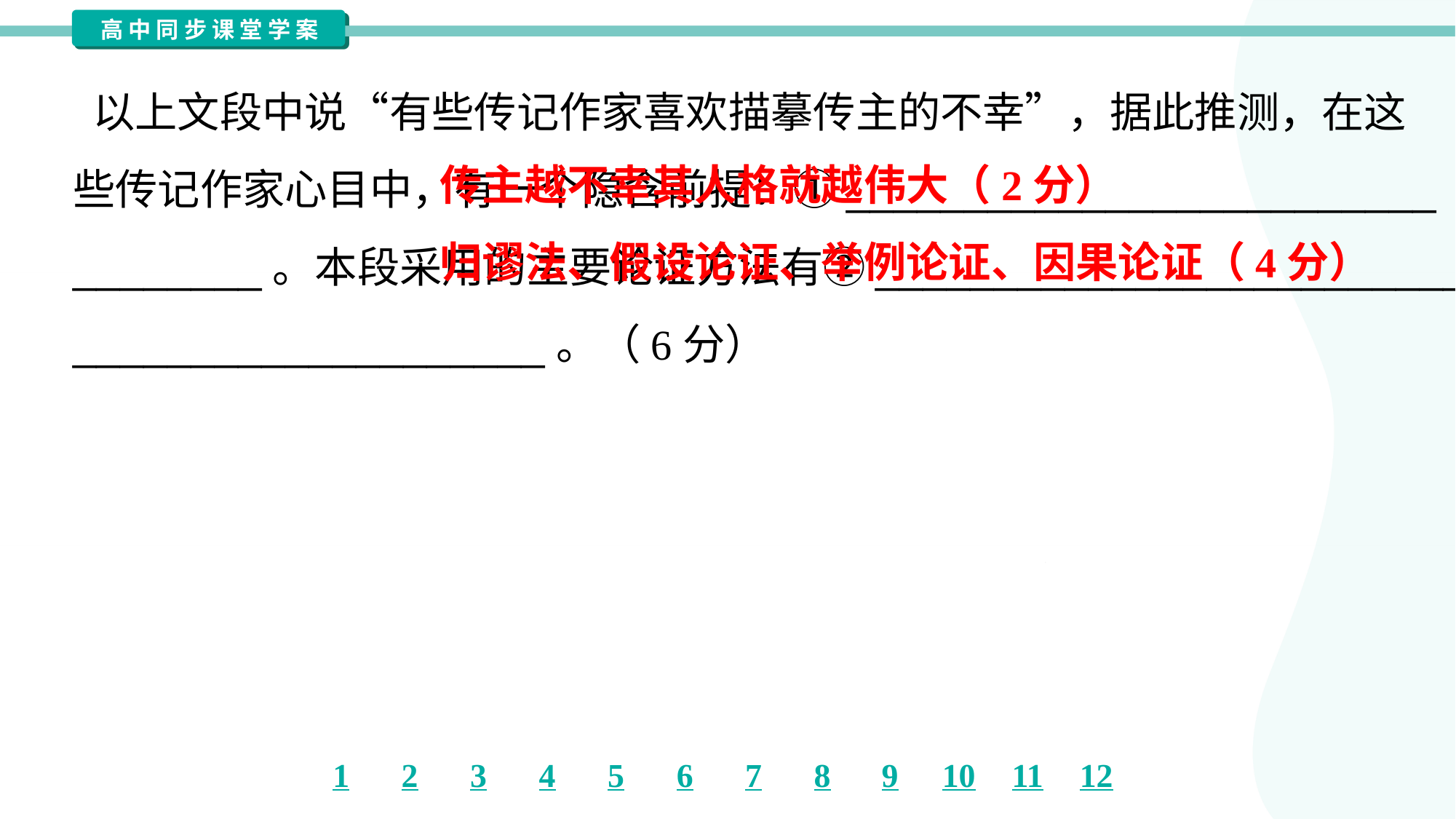

以上文段中说“有些传记作家喜欢描摹传主的不幸”，据此推测，在这
些传记作家心目中，有一个隐含前提：①_________________________
________。本段采用的主要论证方法有②_________________________
____________________。（6分）
                                     传主越不幸其人格就越伟大（2分）
                                     归谬法、假设论证、举例论证、因果论证（4分）